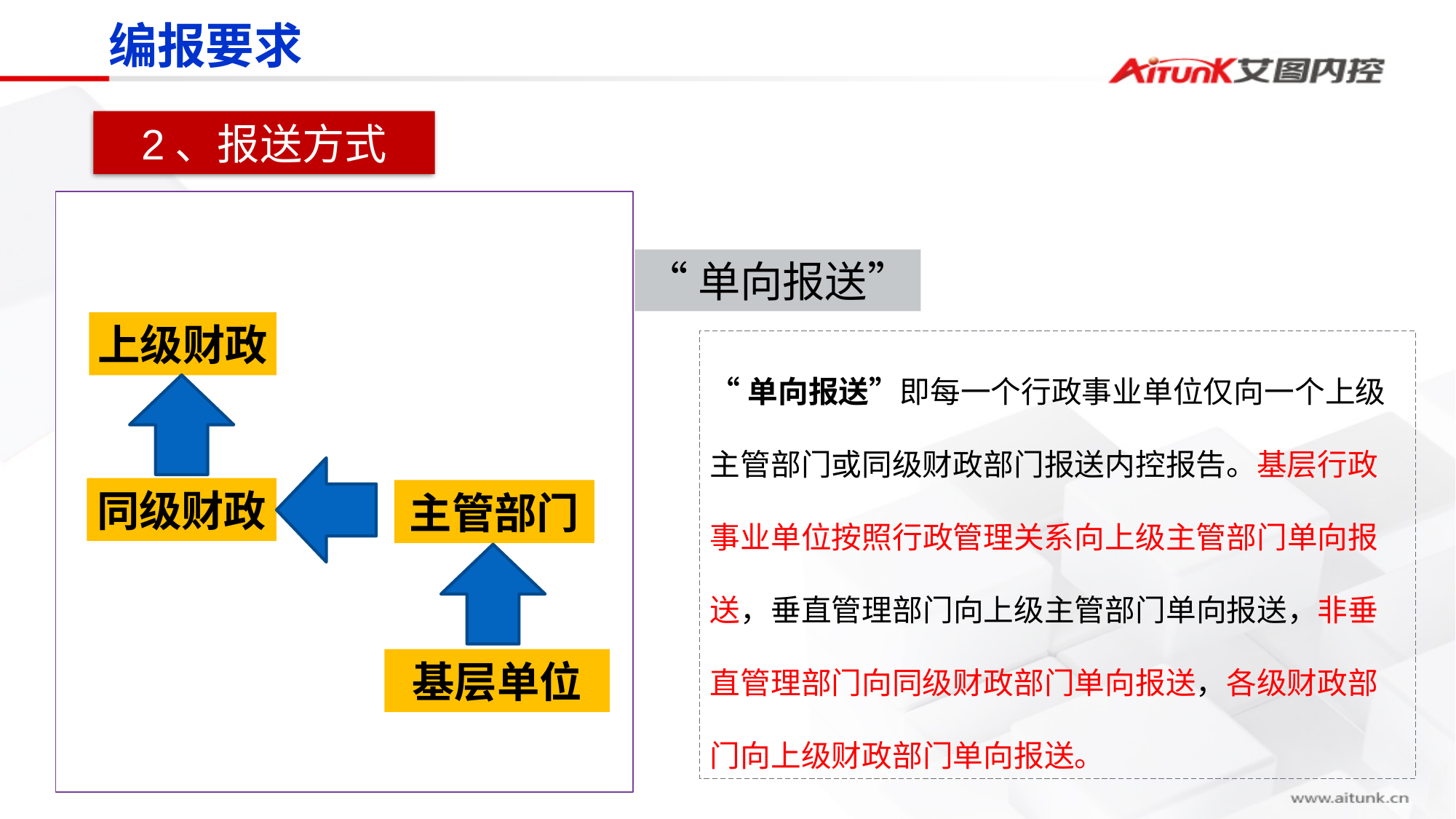

编报要求
2、报送方式
非垂直管理部门

上级财政

同级财政
主管部门

基层单位

“单向报送”

各级其他部门
其他部门
其他部门
其他部门
其他部门
各级财政部门
“单向报送”即每一个行政事业单位仅向一个上级主管部门或同级财政部门报送内控报告。基层行政事业单位按照行政管理关系向上级主管部门单向报送，垂直管理部门向上级主管部门单向报送，非垂直管理部门向同级财政部门单向报送，各级财政部门向上级财政部门单向报送。
中央

财 政 部
4
省级
财政部门

3
市级

财政部门
2
县级

财政部门
1
乡镇
财政部门